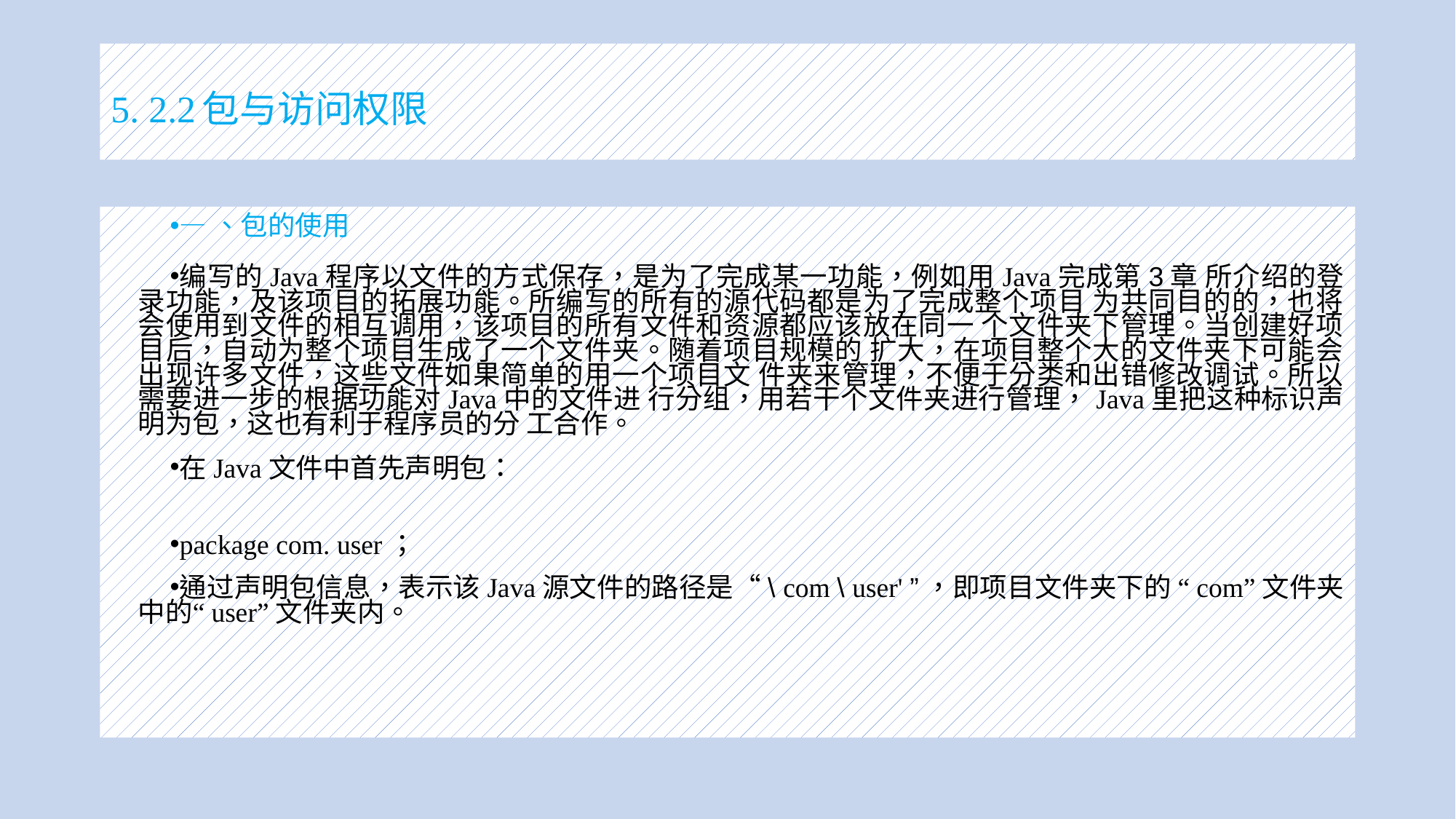

# 5. 2.2包与访问权限
—、包的使用
编写的Java程序以文件的方式保存，是为了完成某一功能，例如用Java完成第3章 所介绍的登录功能，及该项目的拓展功能。所编写的所有的源代码都是为了完成整个项目 为共同目的的，也将会使用到文件的相互调用，该项目的所有文件和资源都应该放在同一 个文件夹下管理。当创建好项目后，自动为整个项目生成了一个文件夹。随着项目规模的 扩大，在项目整个大的文件夹下可能会出现许多文件，这些文件如果简单的用一个项目文 件夹来管理，不便于分类和出错修改调试。所以需要进一步的根据功能对Java中的文件进 行分组，用若干个文件夹进行管理，Java里把这种标识声明为包，这也有利于程序员的分 工合作。
在Java文件中首先声明包：
package com. user；
通过声明包信息，表示该Java源文件的路径是“\ com \ user' ”，即项目文件夹下的 “com”文件夹中的“user”文件夹内。